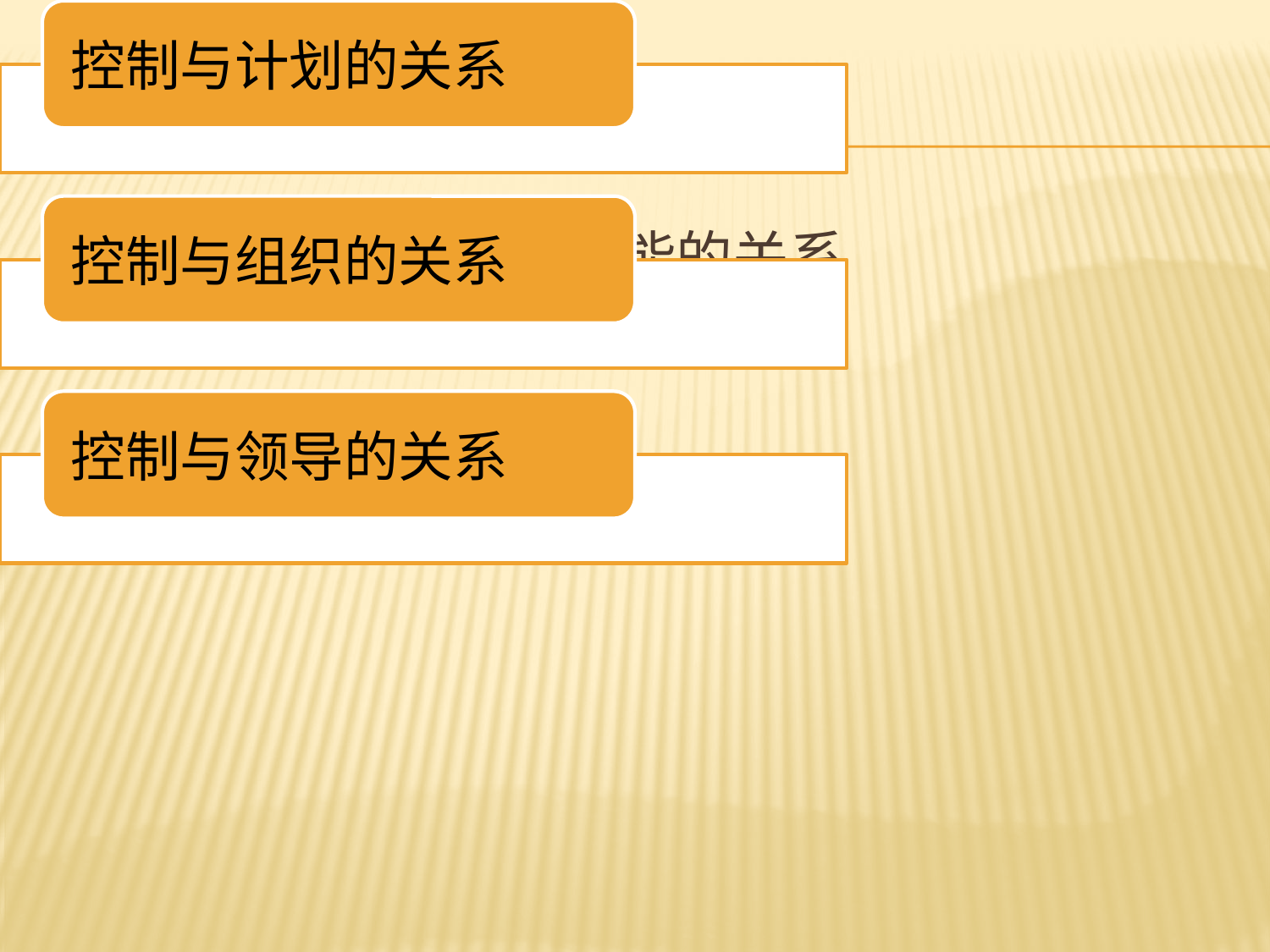

# 第三节有效控制的条件
三、控制与其它管理职能的关系

控制与计划的关系

控制与组织的关系

控制与领导的关系